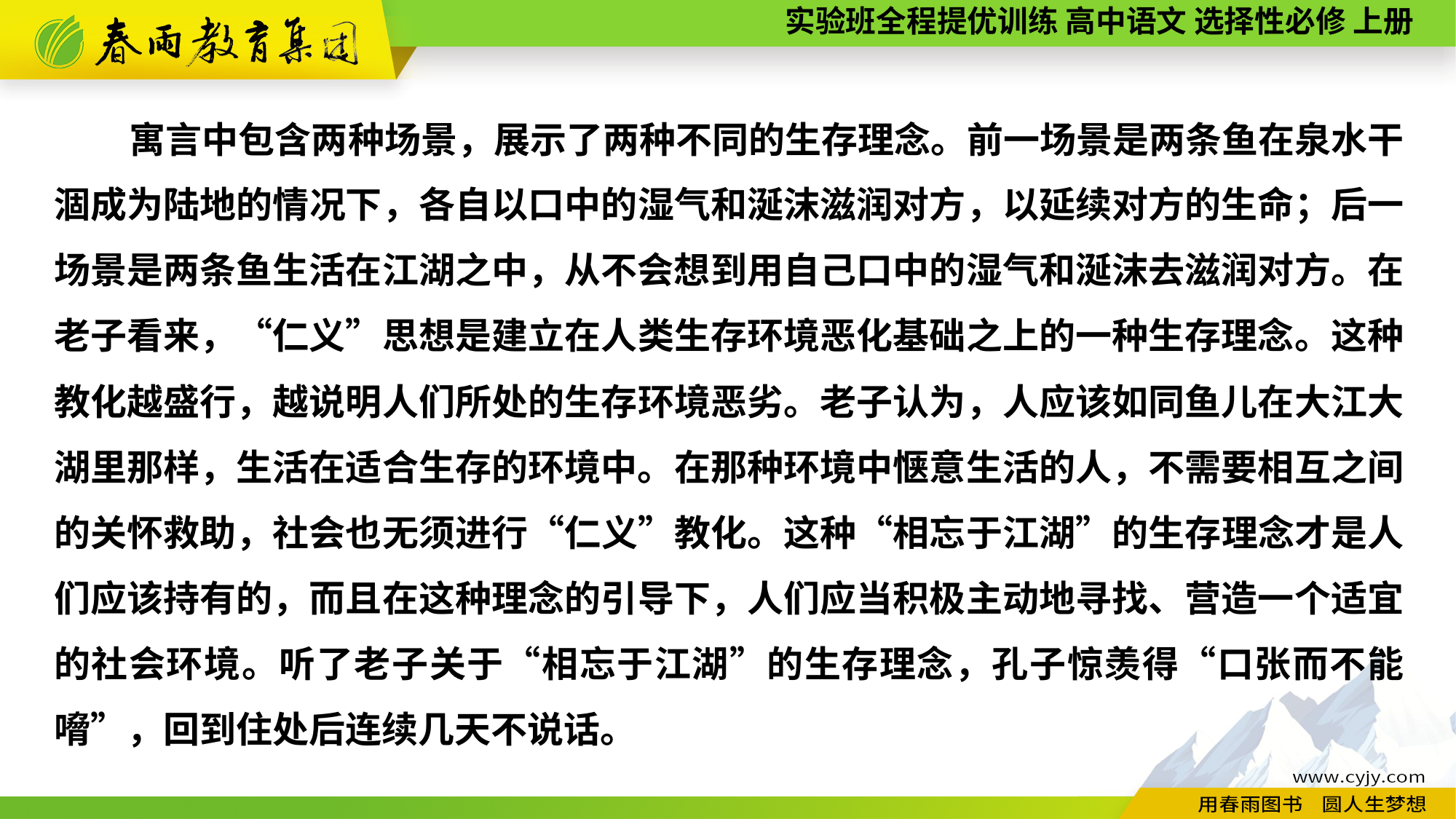

寓言中包含两种场景，展示了两种不同的生存理念。前一场景是两条鱼在泉水干涸成为陆地的情况下，各自以口中的湿气和涎沫滋润对方，以延续对方的生命；后一场景是两条鱼生活在江湖之中，从不会想到用自己口中的湿气和涎沫去滋润对方。在老子看来，“仁义”思想是建立在人类生存环境恶化基础之上的一种生存理念。这种教化越盛行，越说明人们所处的生存环境恶劣。老子认为，人应该如同鱼儿在大江大湖里那样，生活在适合生存的环境中。在那种环境中惬意生活的人，不需要相互之间的关怀救助，社会也无须进行“仁义”教化。这种“相忘于江湖”的生存理念才是人们应该持有的，而且在这种理念的引导下，人们应当积极主动地寻找、营造一个适宜的社会环境。听了老子关于“相忘于江湖”的生存理念，孔子惊羡得“口张而不能嗋”，回到住处后连续几天不说话。